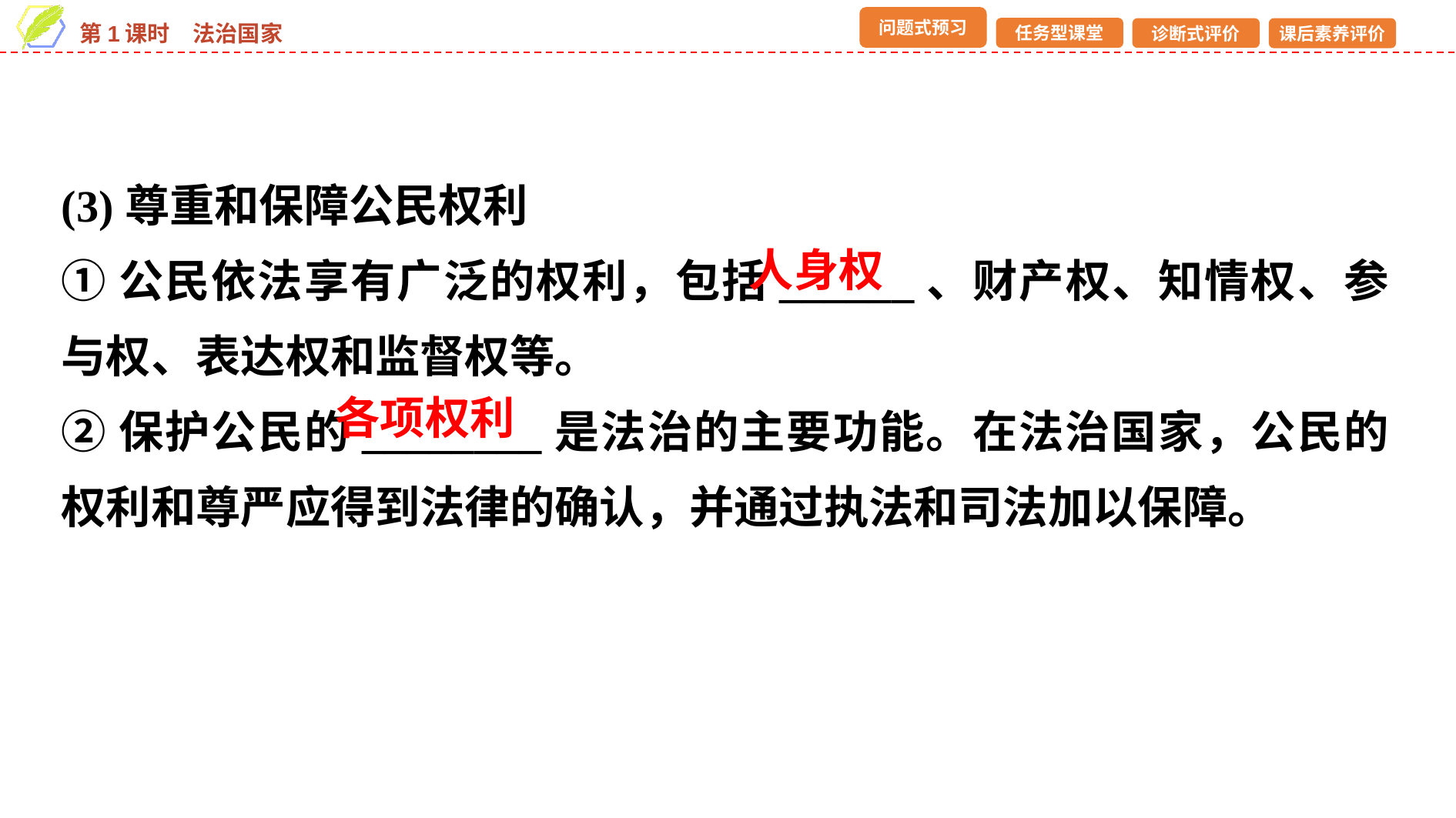

(3)尊重和保障公民权利
①公民依法享有广泛的权利，包括______、财产权、知情权、参与权、表达权和监督权等。
②保护公民的________是法治的主要功能。在法治国家，公民的权利和尊严应得到法律的确认，并通过执法和司法加以保障。
人身权
各项权利